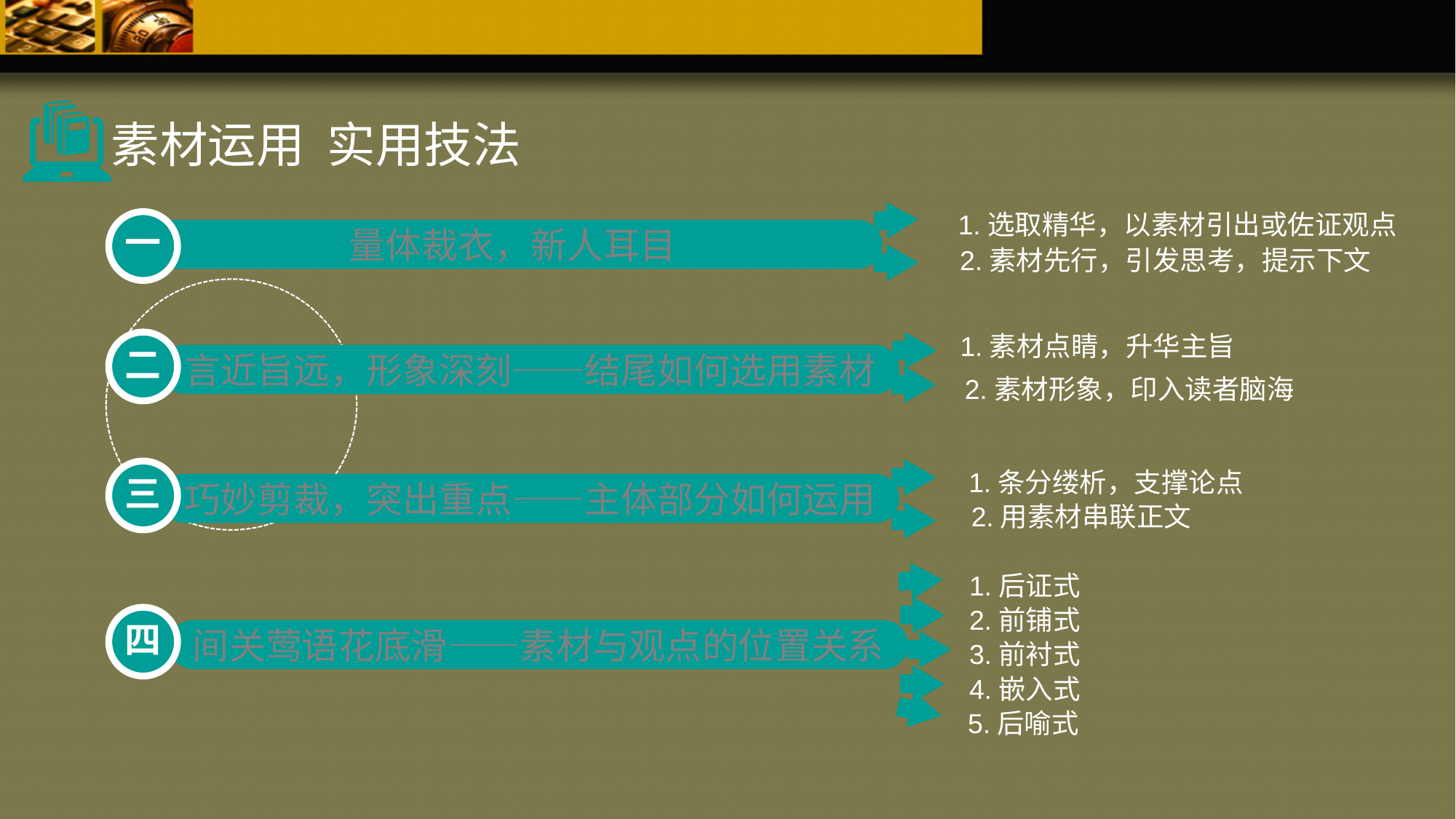

素材运用  实用技法

1.选取精华，以素材引出或佐证观点

一
量体裁衣，新人耳目
2.素材先行，引发思考，提示下文

1.素材点睛，升华主旨

二
言近旨远，形象深刻——结尾如何选用素材

2.素材形象，印入读者脑海

1.条分缕析，支撑论点

三
巧妙剪裁，突出重点——主体部分如何运用
2.用素材串联正文

1.后证式

2.前铺式

四
间关莺语花底滑——素材与观点的位置关系

3.前衬式

4.嵌入式

5.后喻式